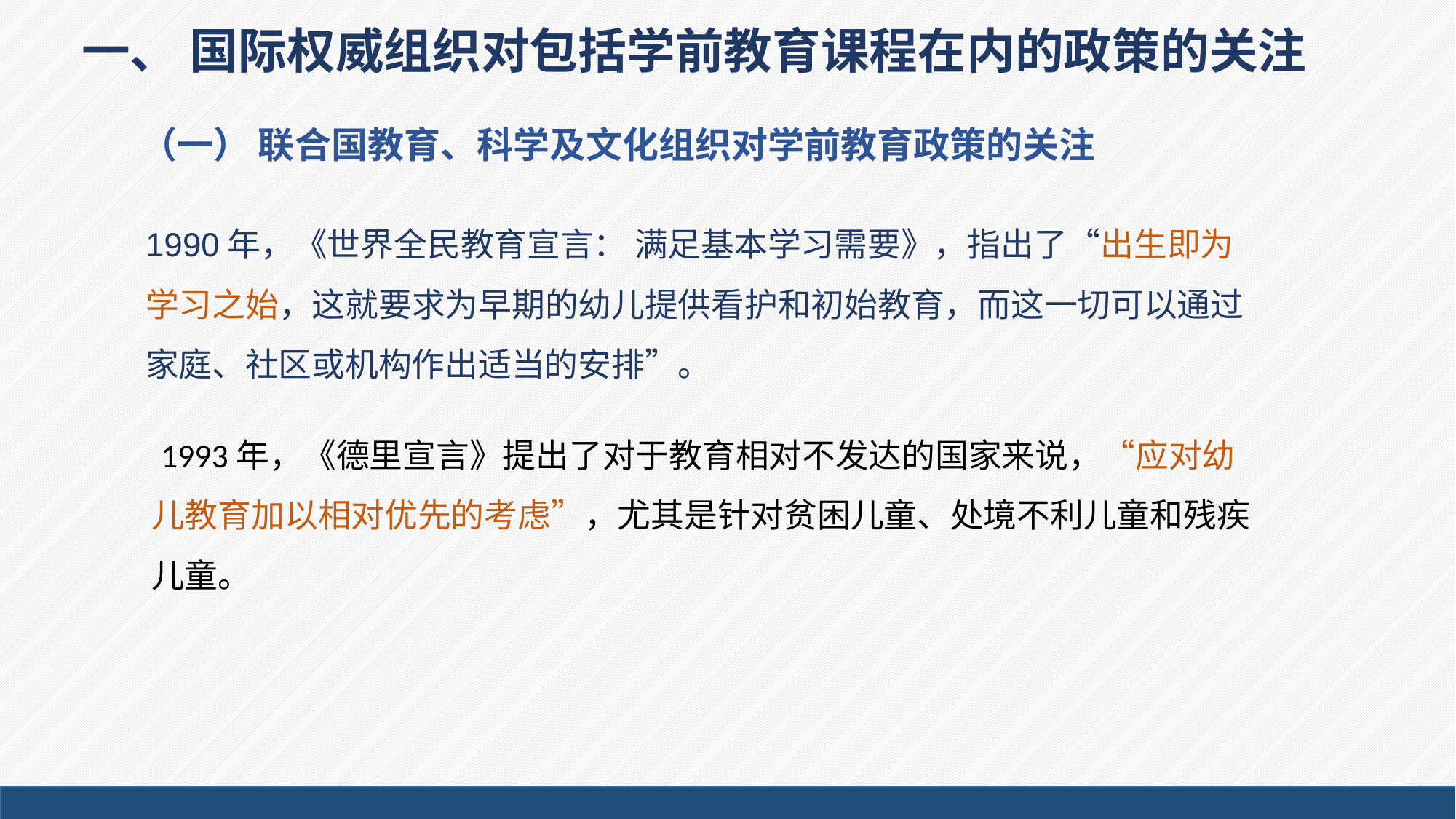

一、 国际权威组织对包括学前教育课程在内的政策的关注
（一） 联合国教育、科学及文化组织对学前教育政策的关注
1990年，《世界全民教育宣言： 满足基本学习需要》，指出了“出生即为学习之始，这就要求为早期的幼儿提供看护和初始教育，而这一切可以通过家庭、社区或机构作出适当的安排”。
 1993年，《德里宣言》提出了对于教育相对不发达的国家来说，“应对幼儿教育加以相对优先的考虑”，尤其是针对贫困儿童、处境不利儿童和残疾儿童。